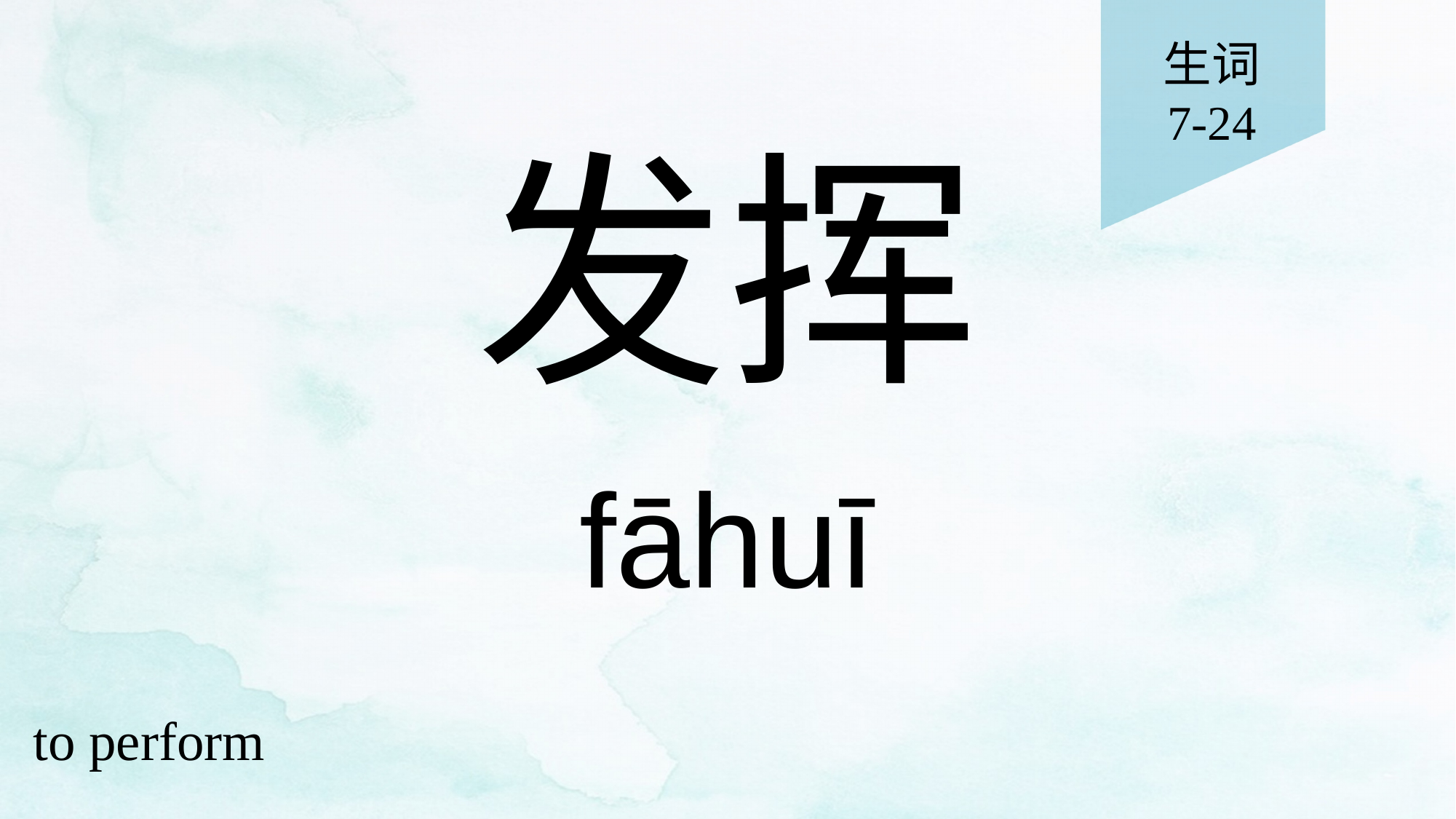

生词
7-24
# 发挥
fāhuī
to perform